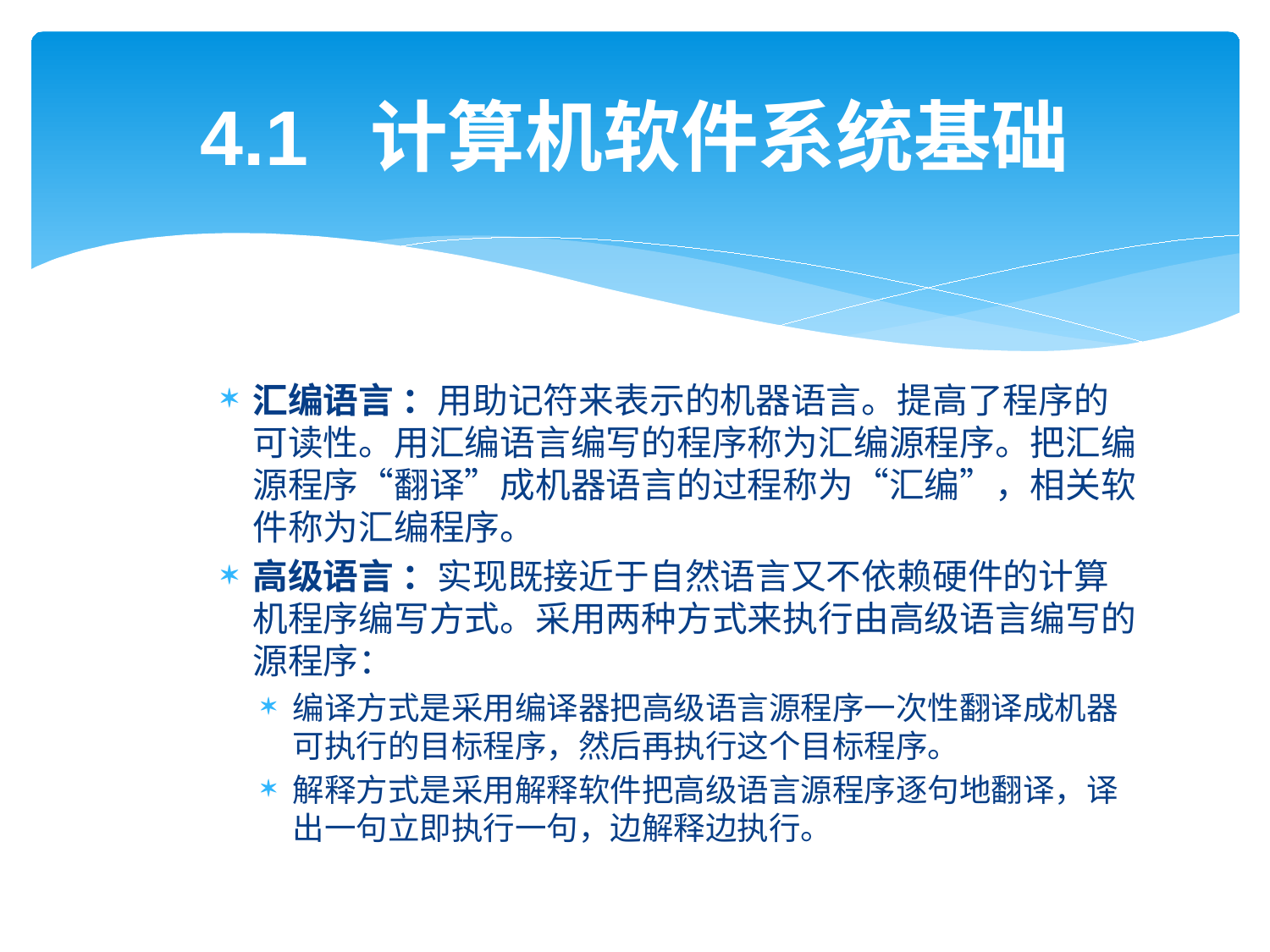

# 4.1  计算机软件系统基础
汇编语言 ：用助记符来表示的机器语言。提高了程序的可读性。用汇编语言编写的程序称为汇编源程序。把汇编源程序“翻译”成机器语言的过程称为“汇编”，相关软件称为汇编程序。
高级语言 ：实现既接近于自然语言又不依赖硬件的计算机程序编写方式。采用两种方式来执行由高级语言编写的源程序：
编译方式是采用编译器把高级语言源程序一次性翻译成机器可执行的目标程序，然后再执行这个目标程序。
解释方式是采用解释软件把高级语言源程序逐句地翻译，译出一句立即执行一句，边解释边执行。